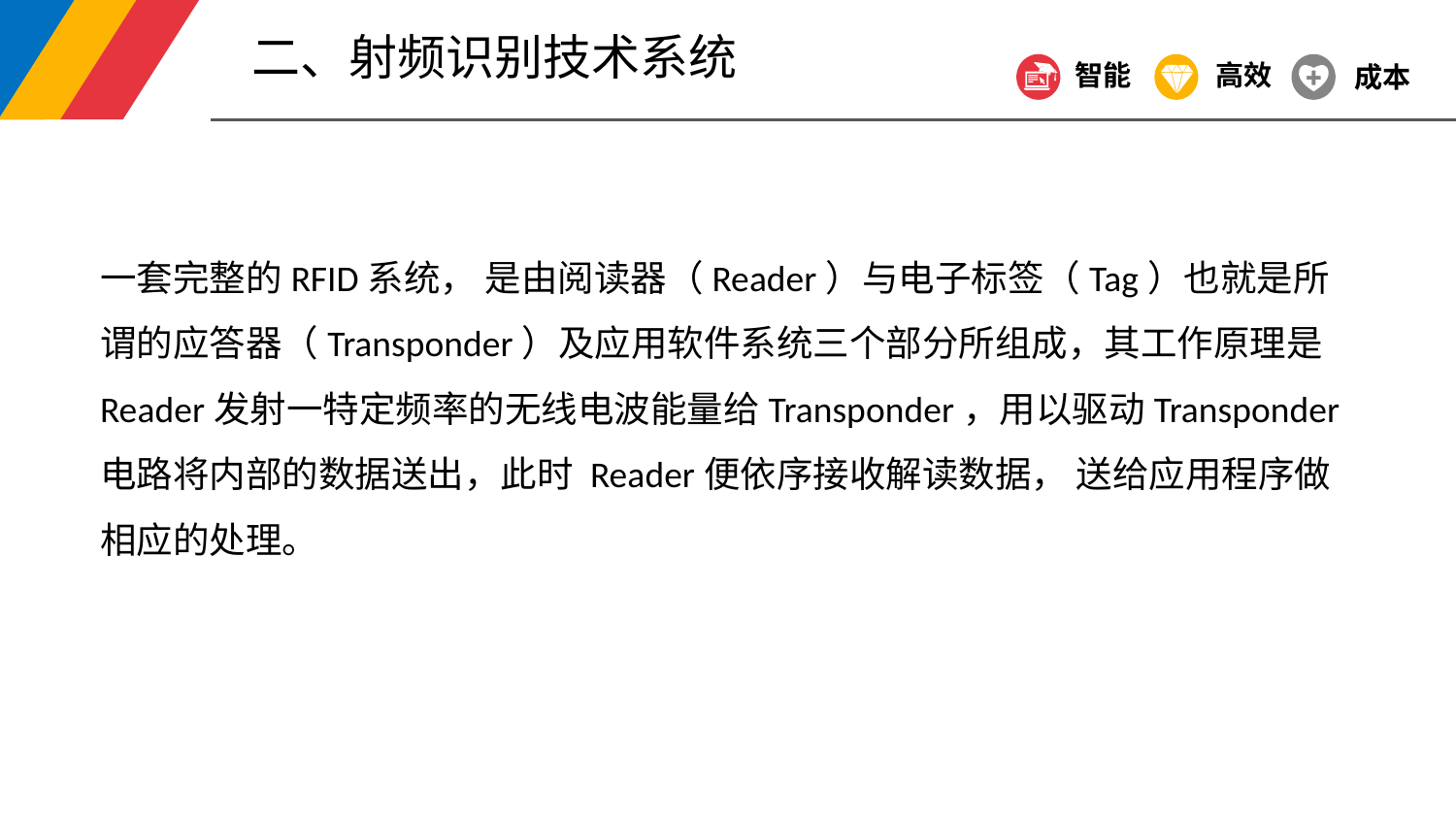

二、射频识别技术系统
智能
高效
成本
一套完整的RFID系统， 是由阅读器（Reader）与电子标签（Tag）也就是所谓的应答器（Transponder）及应用软件系统三个部分所组成，其工作原理是Reader发射一特定频率的无线电波能量给Transponder，用以驱动Transponder电路将内部的数据送出，此时 Reader便依序接收解读数据， 送给应用程序做相应的处理。